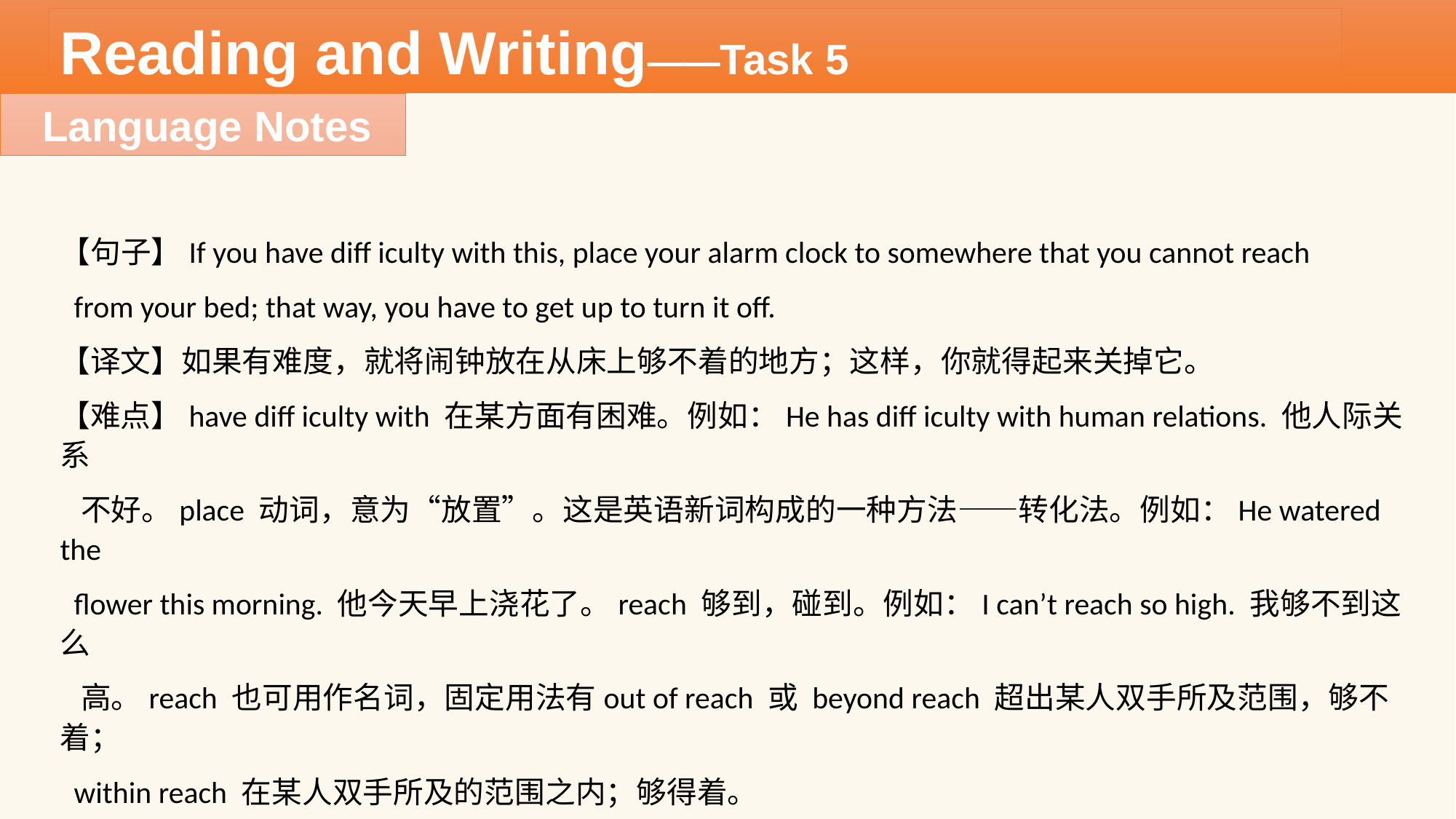

Reading and Writing——Task 5
Language Notes
【句子】If you have diff iculty with this, place your alarm clock to somewhere that you cannot reach
  from your bed; that way, you have to get up to turn it off.
【译文】如果有难度，就将闹钟放在从床上够不着的地方；这样，你就得起来关掉它。
【难点】have diff iculty with 在某方面有困难。例如：He has diff iculty with human relations. 他人际关系
  不好。place 动词，意为“放置”。这是英语新词构成的一种方法——转化法。例如：He watered the
  flower this morning. 他今天早上浇花了。reach 够到，碰到。例如：I can’t reach so high. 我够不到这么
  高。reach 也可用作名词，固定用法有out of reach 或 beyond reach 超出某人双手所及范围，够不着；
  within reach 在某人双手所及的范围之内；够得着。